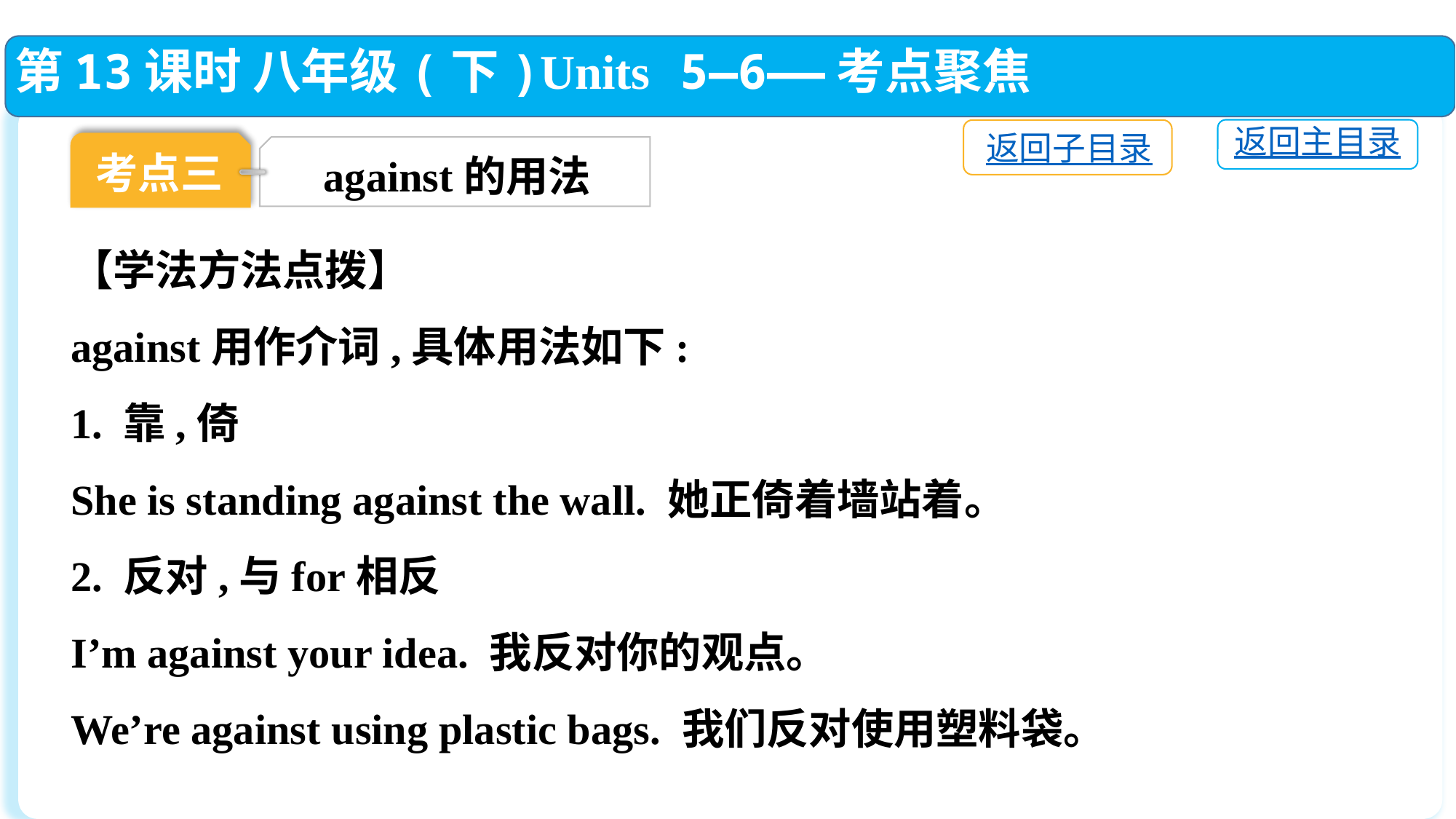

第13课时 八年级(下)Units 5—6——考点聚焦

返回主目录

返回子目录
考点三
against的用法

【学法方法点拨】
against用作介词,具体用法如下:
1. 靠,倚
She is standing against the wall. 她正倚着墙站着。
2. 反对,与for相反
I’m against your idea. 我反对你的观点。
We’re against using plastic bags. 我们反对使用塑料袋。